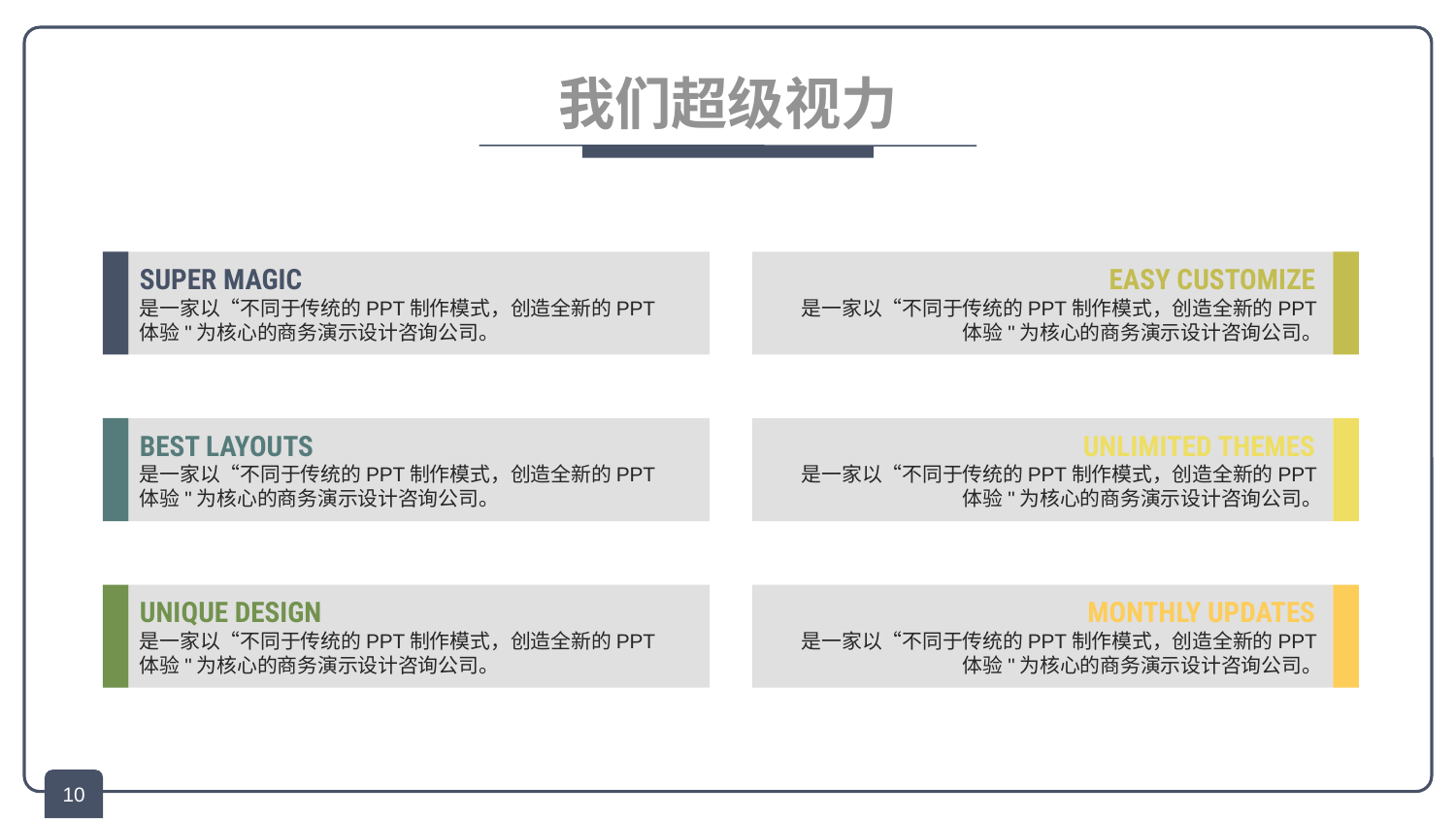

# 我们超级视力

SUPER MAGIC
是一家以“不同于传统的PPT制作模式，创造全新的PPT体验"为核心的商务演示设计咨询公司。
EASY CUSTOMIZE
是一家以“不同于传统的PPT制作模式，创造全新的PPT体验"为核心的商务演示设计咨询公司。

BEST LAYOUTS
是一家以“不同于传统的PPT制作模式，创造全新的PPT体验"为核心的商务演示设计咨询公司。
UNLIMITED THEMES
是一家以“不同于传统的PPT制作模式，创造全新的PPT体验"为核心的商务演示设计咨询公司。

UNIQUE DESIGN
是一家以“不同于传统的PPT制作模式，创造全新的PPT体验"为核心的商务演示设计咨询公司。
MONTHLY UPDATES
是一家以“不同于传统的PPT制作模式，创造全新的PPT体验"为核心的商务演示设计咨询公司。